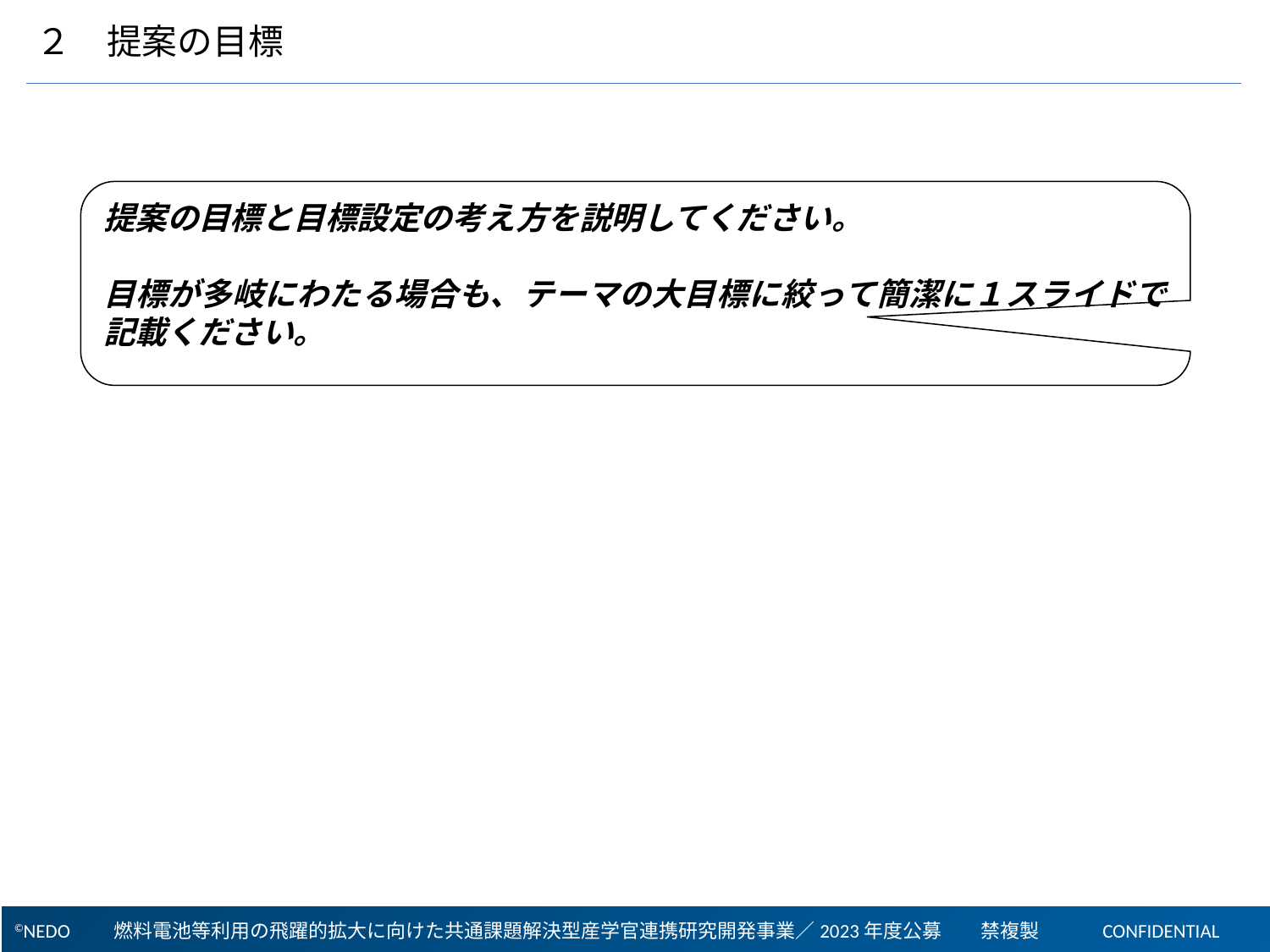

２　提案の目標
提案の目標と目標設定の考え方を説明してください。

目標が多岐にわたる場合も、テーマの大目標に絞って簡潔に１スライドで記載ください。